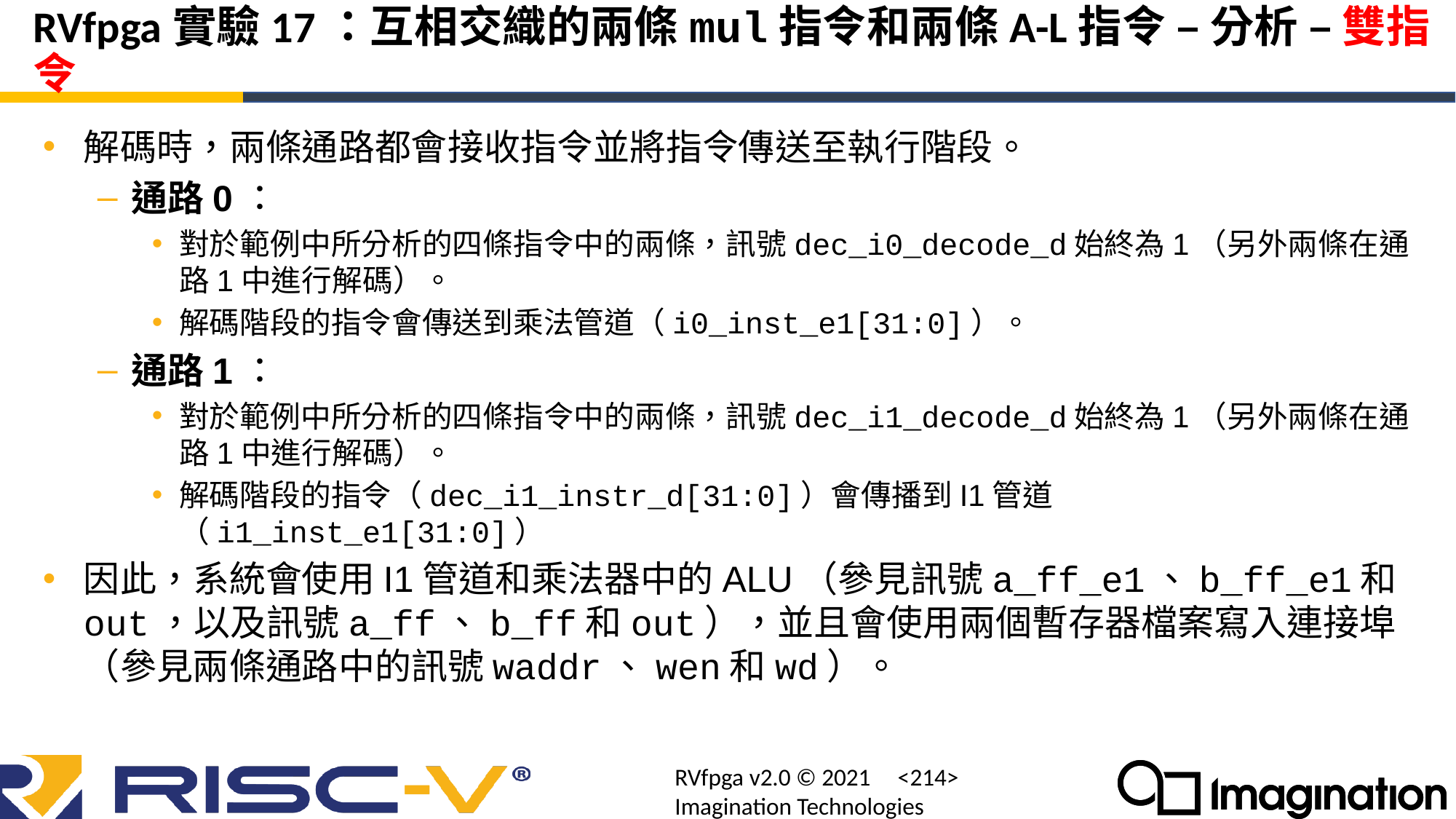

# RVfpga實驗17：互相交織的兩條mul指令和兩條A-L指令 – 分析 – 雙指令
解碼時，兩條通路都會接收指令並將指令傳送至執行階段。
通路0：
對於範例中所分析的四條指令中的兩條，訊號dec_i0_decode_d始終為1（另外兩條在通路1中進行解碼）。
解碼階段的指令會傳送到乘法管道（i0_inst_e1[31:0]）。
通路1：
對於範例中所分析的四條指令中的兩條，訊號dec_i1_decode_d始終為1（另外兩條在通路1中進行解碼）。
解碼階段的指令（dec_i1_instr_d[31:0]）會傳播到I1管道（i1_inst_e1[31:0]）
因此，系統會使用I1管道和乘法器中的ALU（參見訊號a_ff_e1、b_ff_e1和out，以及訊號a_ff、b_ff和out），並且會使用兩個暫存器檔案寫入連接埠（參見兩條通路中的訊號waddr、wen和wd）。